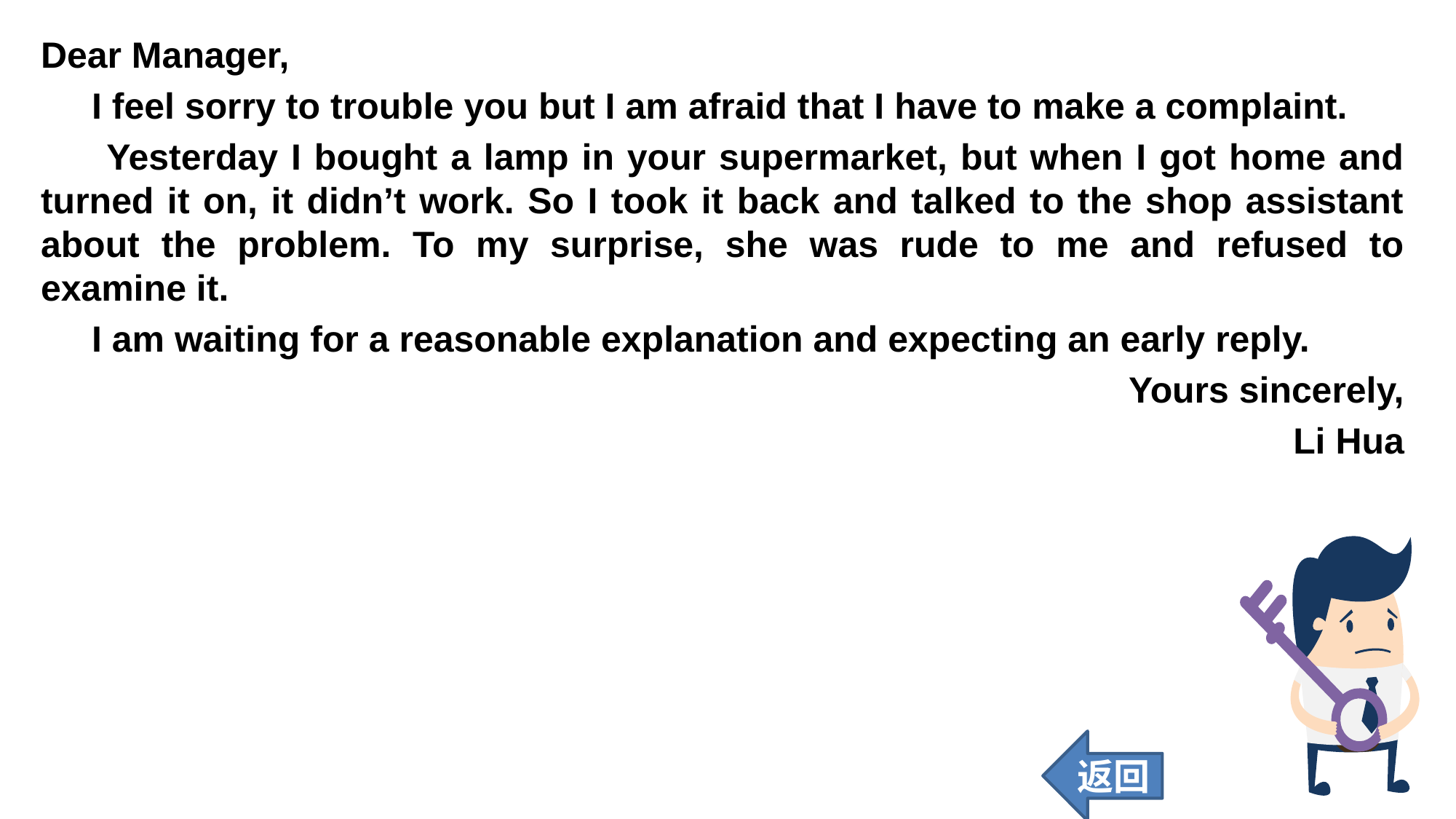

Dear Manager,
     I feel sorry to trouble you but I am afraid that I have to make a complaint.
     Yesterday I bought a lamp in your supermarket, but when I got home and turned it on, it didn’t work. So I took it back and talked to the shop assistant about the problem. To my surprise, she was rude to me and refused to examine it.
     I am waiting for a reasonable explanation and expecting an early reply.
Yours sincerely,
Li Hua

返回
59